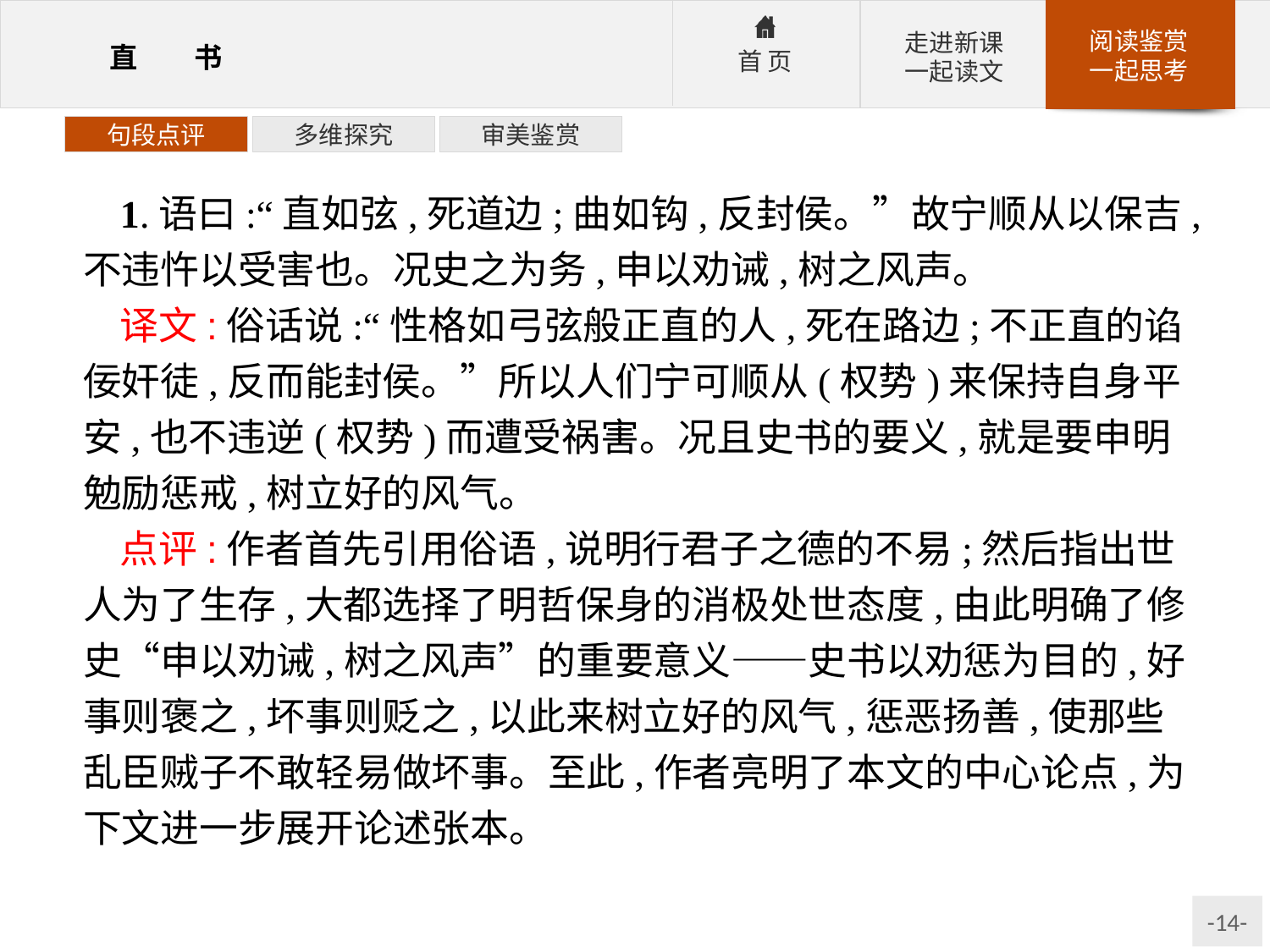

句段点评
多维探究
审美鉴赏
1.语曰:“直如弦,死道边;曲如钩,反封侯。”故宁顺从以保吉,不违忤以受害也。况史之为务,申以劝诫,树之风声。
译文:俗话说:“性格如弓弦般正直的人,死在路边;不正直的谄佞奸徒,反而能封侯。”所以人们宁可顺从(权势)来保持自身平安,也不违逆(权势)而遭受祸害。况且史书的要义,就是要申明勉励惩戒,树立好的风气。
点评:作者首先引用俗语,说明行君子之德的不易;然后指出世人为了生存,大都选择了明哲保身的消极处世态度,由此明确了修史“申以劝诫,树之风声”的重要意义——史书以劝惩为目的,好事则褒之,坏事则贬之,以此来树立好的风气,惩恶扬善,使那些乱臣贼子不敢轻易做坏事。至此,作者亮明了本文的中心论点,为下文进一步展开论述张本。